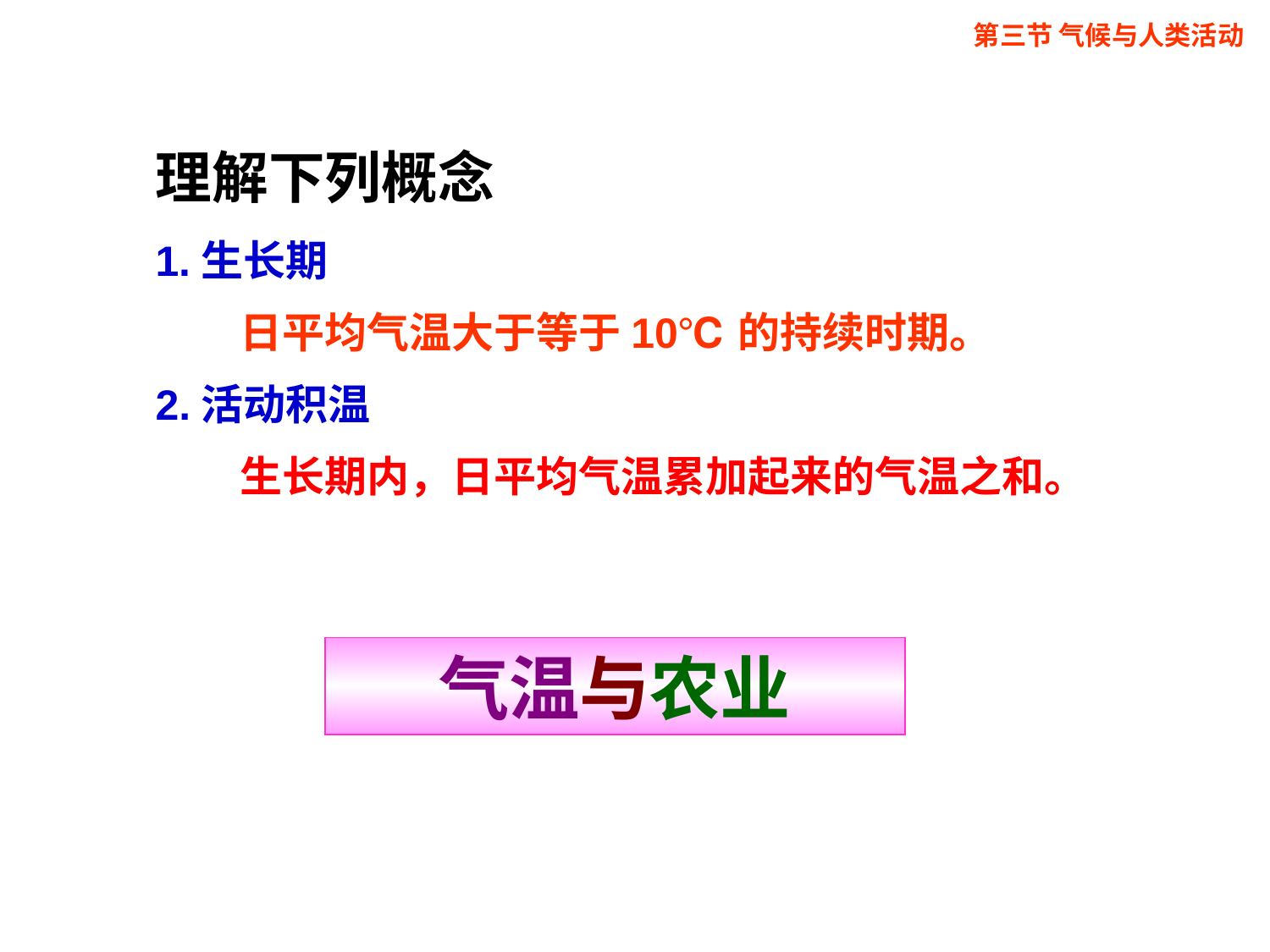

第三节 气候与人类活动
理解下列概念
1.生长期
　　日平均气温大于等于10℃的持续时期。
2.活动积温
　　生长期内，日平均气温累加起来的气温之和。
气温与农业